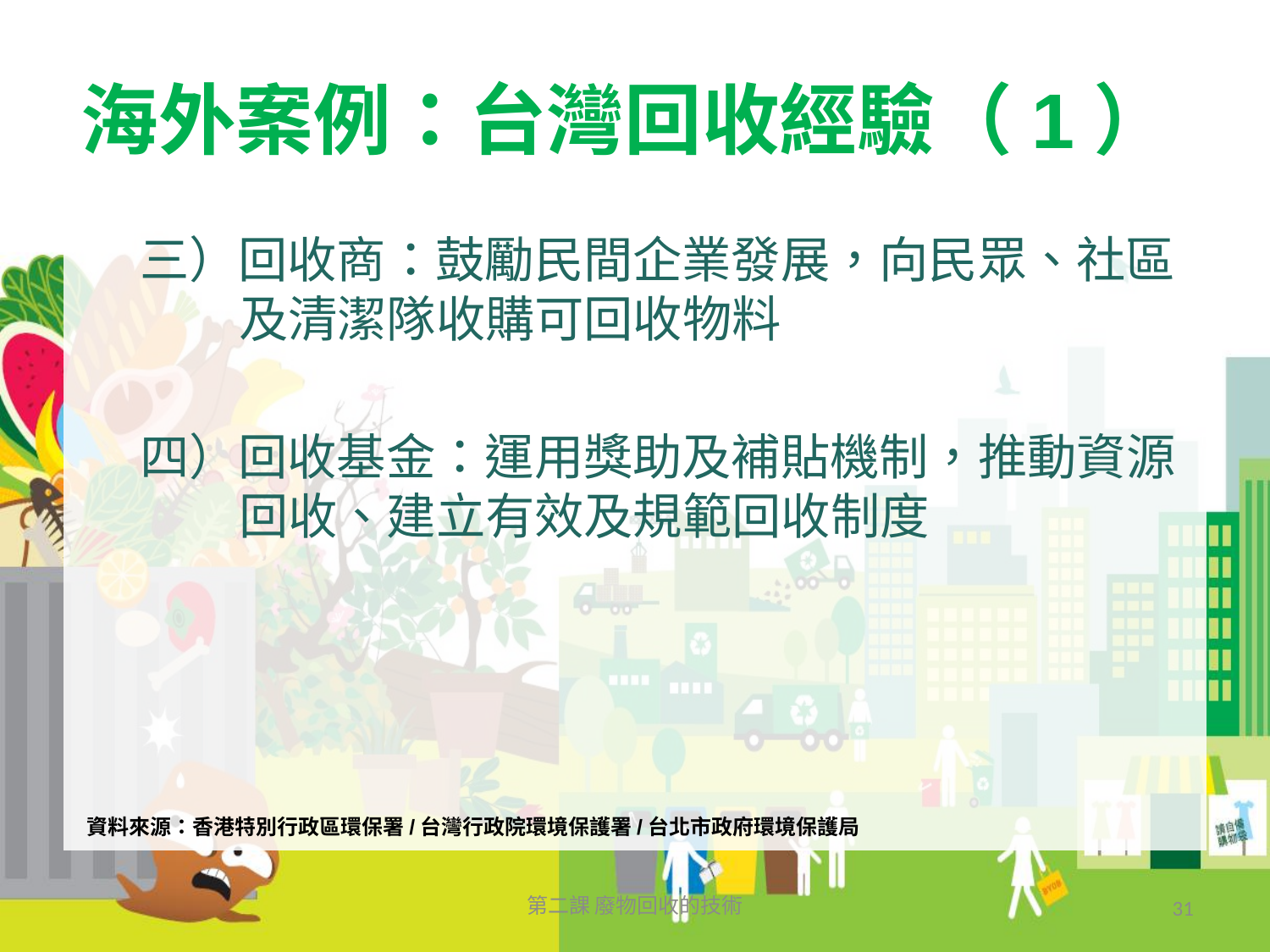

# 海外案例：台灣回收經驗（1）
三）回收商：鼓勵民間企業發展，向民眾、社區及清潔隊收購可回收物料

四）回收基金：運用獎助及補貼機制，推動資源回收、建立有效及規範回收制度
資料來源：香港特別行政區環保署/台灣行政院環境保護署/台北市政府環境保護局
第二課 廢物回收的技術
31